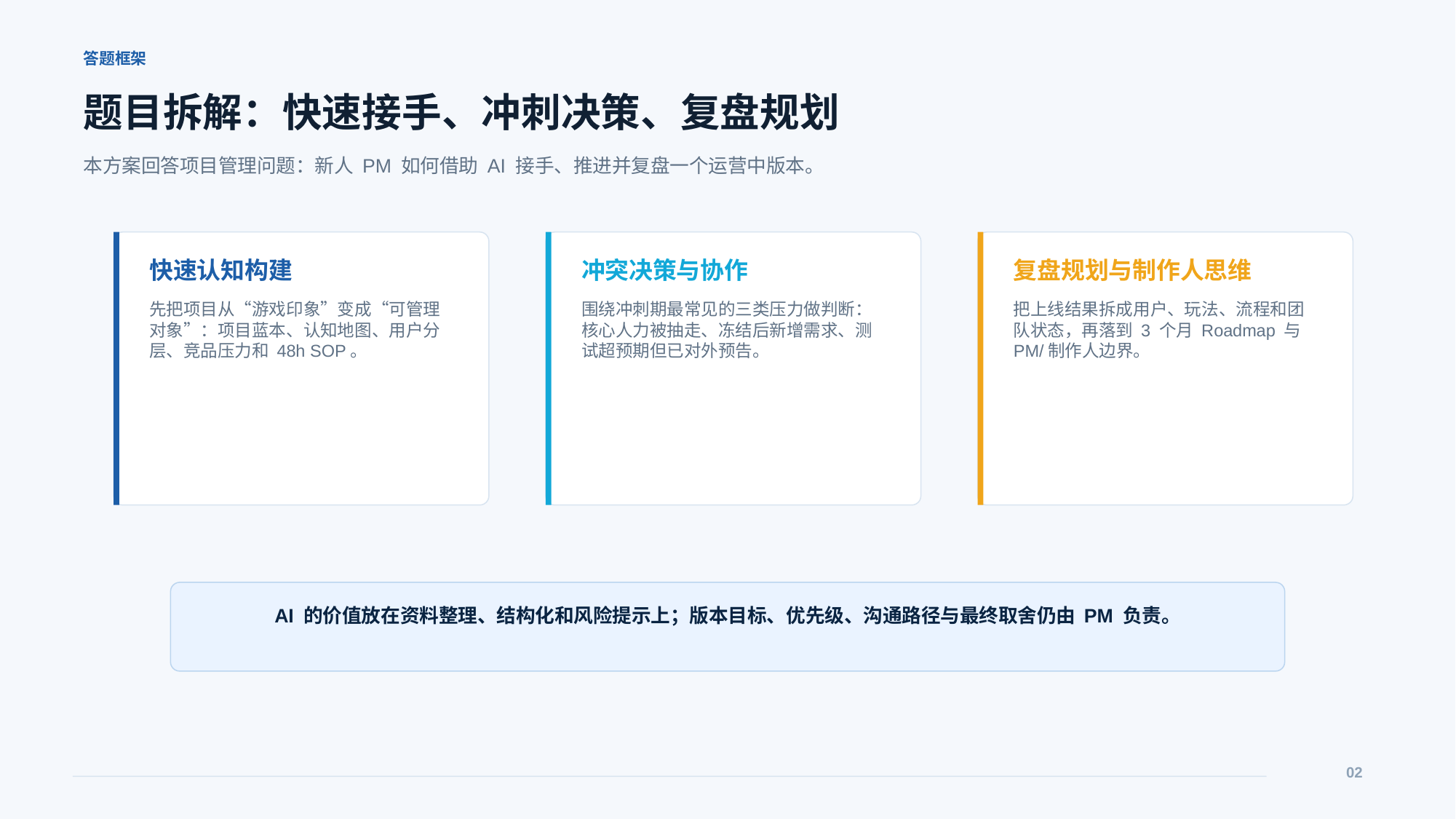

答题框架
题目拆解：快速接手、冲刺决策、复盘规划
本方案回答项目管理问题：新人 PM 如何借助 AI 接手、推进并复盘一个运营中版本。

快速认知构建
冲突决策与协作
复盘规划与制作人思维
先把项目从“游戏印象”变成“可管理对象”：项目蓝本、认知地图、用户分层、竞品压力和 48h SOP。
围绕冲刺期最常见的三类压力做判断：核心人力被抽走、冻结后新增需求、测试超预期但已对外预告。
把上线结果拆成用户、玩法、流程和团队状态，再落到 3 个月 Roadmap 与 PM/制作人边界。

AI 的价值放在资料整理、结构化和风险提示上；版本目标、优先级、沟通路径与最终取舍仍由 PM 负责。
02